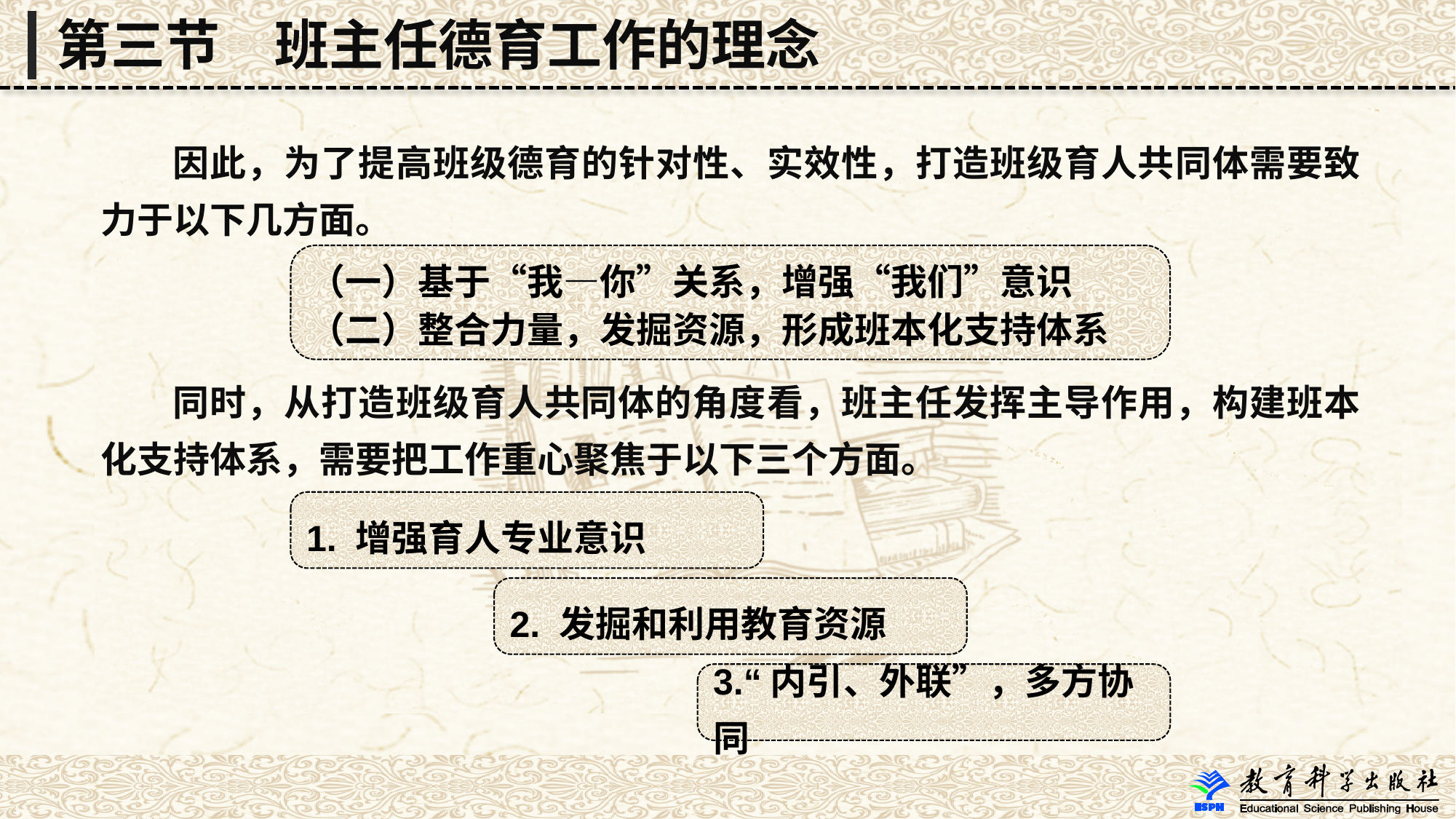

第三节　班主任德育工作的理念

       因此，为了提高班级德育的针对性、实效性，打造班级育人共同体需要致力于以下几方面。

       同时，从打造班级育人共同体的角度看，班主任发挥主导作用，构建班本化支持体系，需要把工作重心聚焦于以下三个方面。
（一）基于“我—你”关系，增强“我们”意识
（二）整合力量，发掘资源，形成班本化支持体系
1. 增强育人专业意识
2. 发掘和利用教育资源
3.“内引、外联”，多方协同